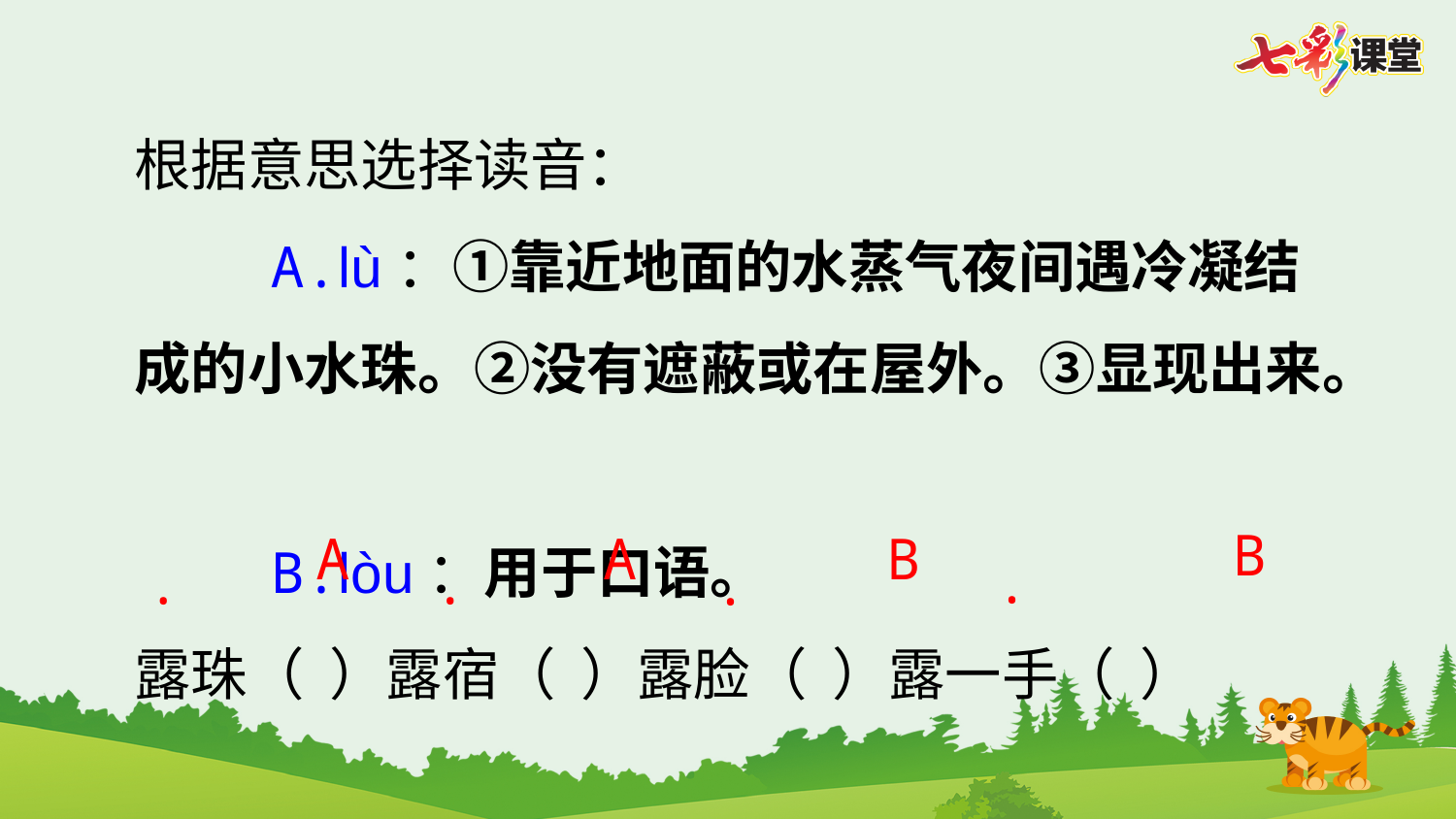

根据意思选择读音：
    A.lù：①靠近地面的水蒸气夜间遇冷凝结成的小水珠。②没有遮蔽或在屋外。③显现出来。
    B.lòu：用于口语。
露珠（  ）露宿（  ）露脸（  ）露一手（  ）
B
A
A
B
·
·
·
·